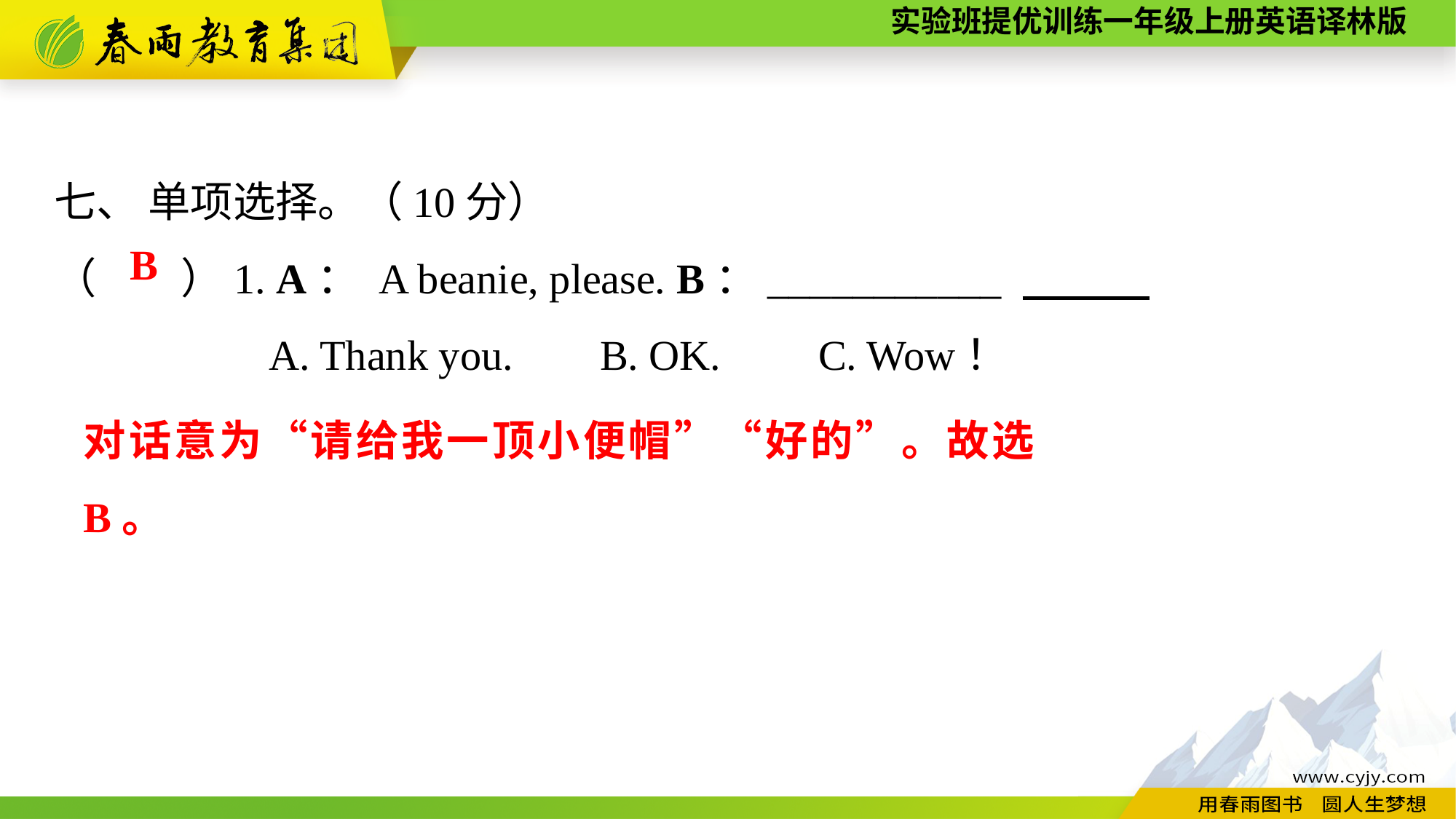

七、 单项选择。（10分）
（　　）1. A： A beanie, please. B：___________
A. Thank you.	B. OK.	C. Wow！
B
对话意为“请给我一顶小便帽”“好的”。故选B。